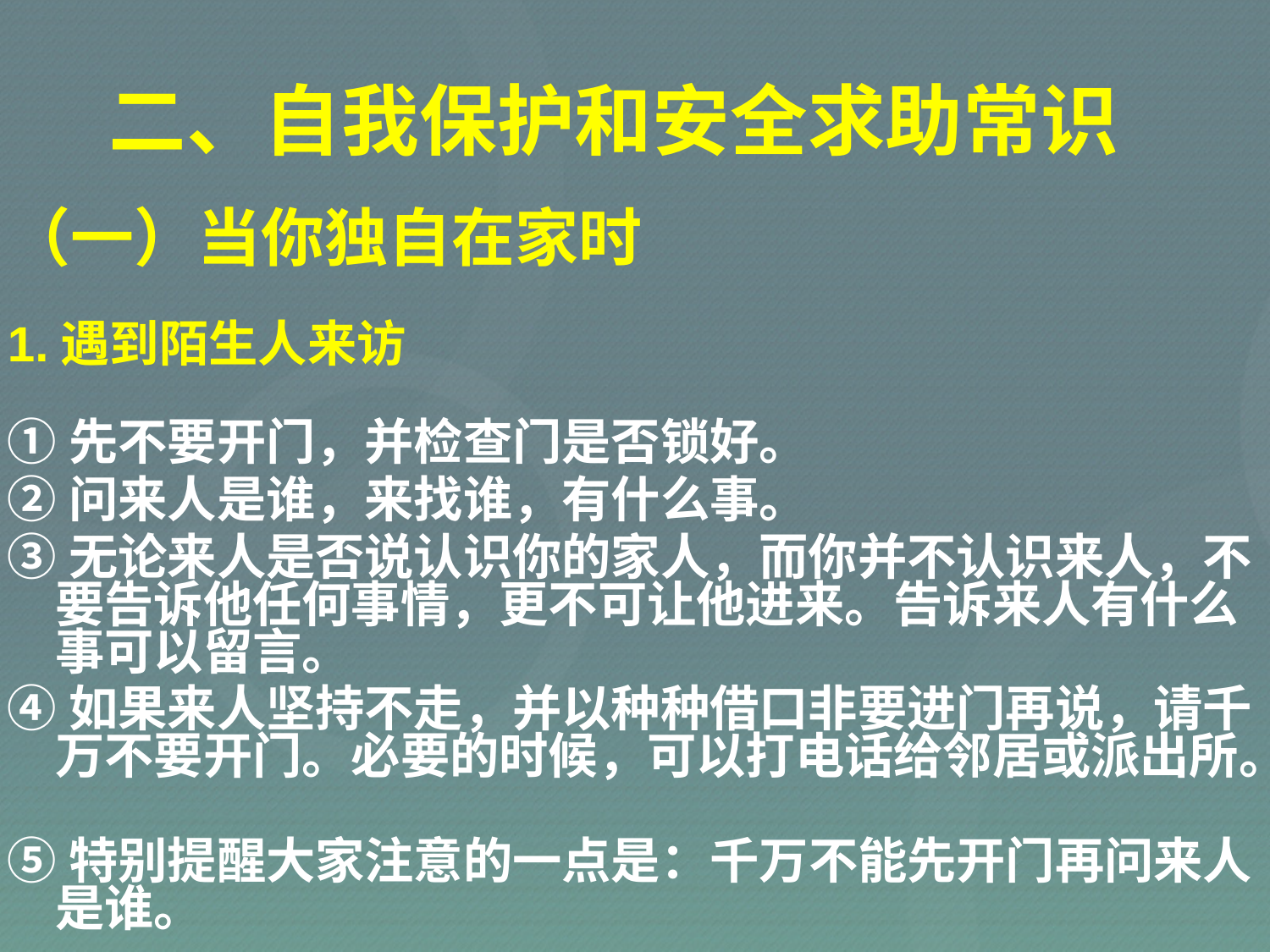

# 二、自我保护和安全求助常识
（一）当你独自在家时

1.遇到陌生人来访

①先不要开门，并检查门是否锁好。
②问来人是谁，来找谁，有什么事。
③无论来人是否说认识你的家人，而你并不认识来人，不要告诉他任何事情，更不可让他进来。告诉来人有什么事可以留言。
④如果来人坚持不走，并以种种借口非要进门再说，请千万不要开门。必要的时候，可以打电话给邻居或派出所。
⑤特别提醒大家注意的一点是：千万不能先开门再问来人是谁。